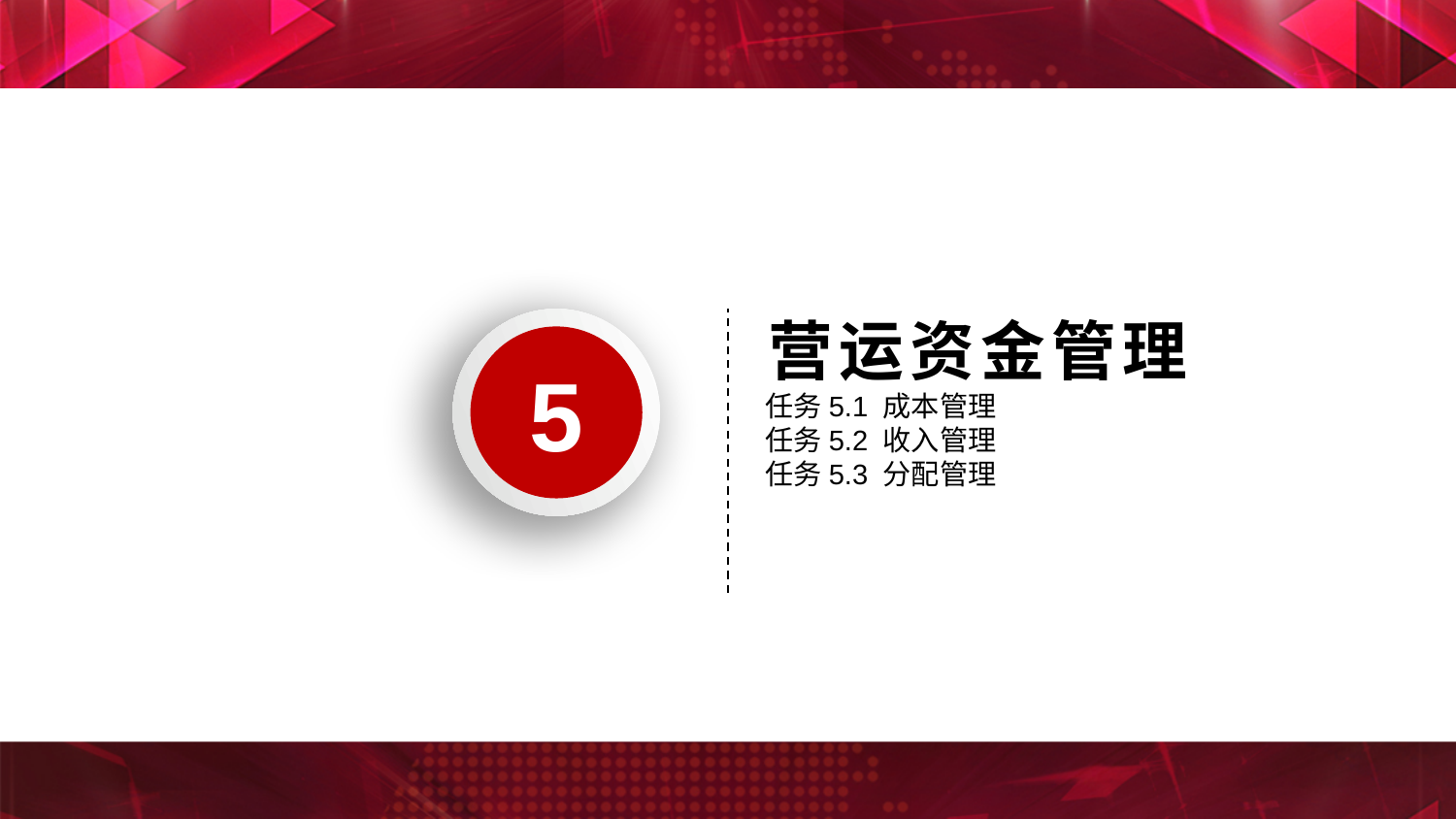

营运资金管理

5
任务5.1 成本管理
任务5.2 收入管理
任务5.3 分配管理